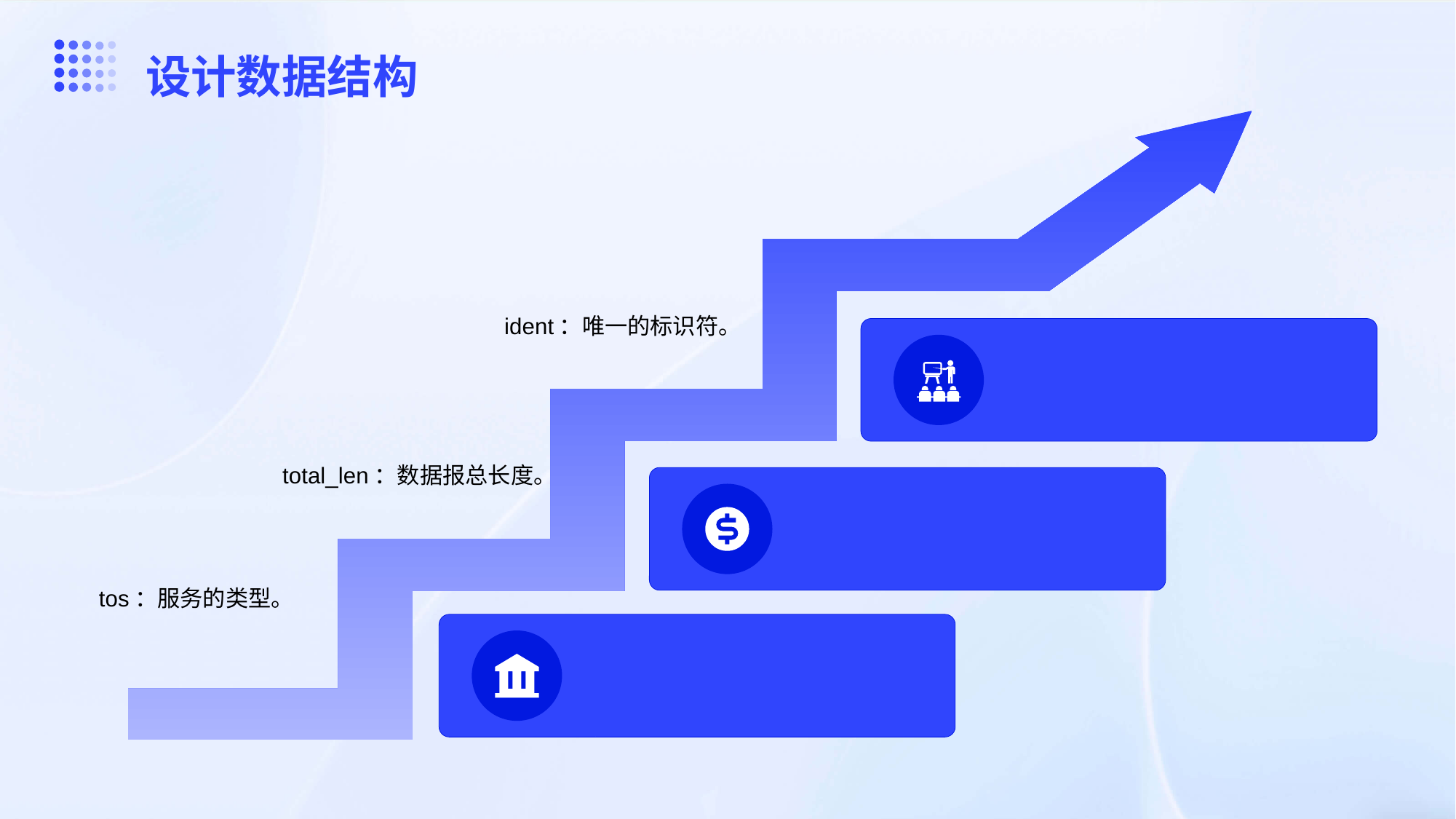

设计数据结构

ident：唯一的标识符。

03

total_len：数据报总长度。

02

tos：服务的类型。

01